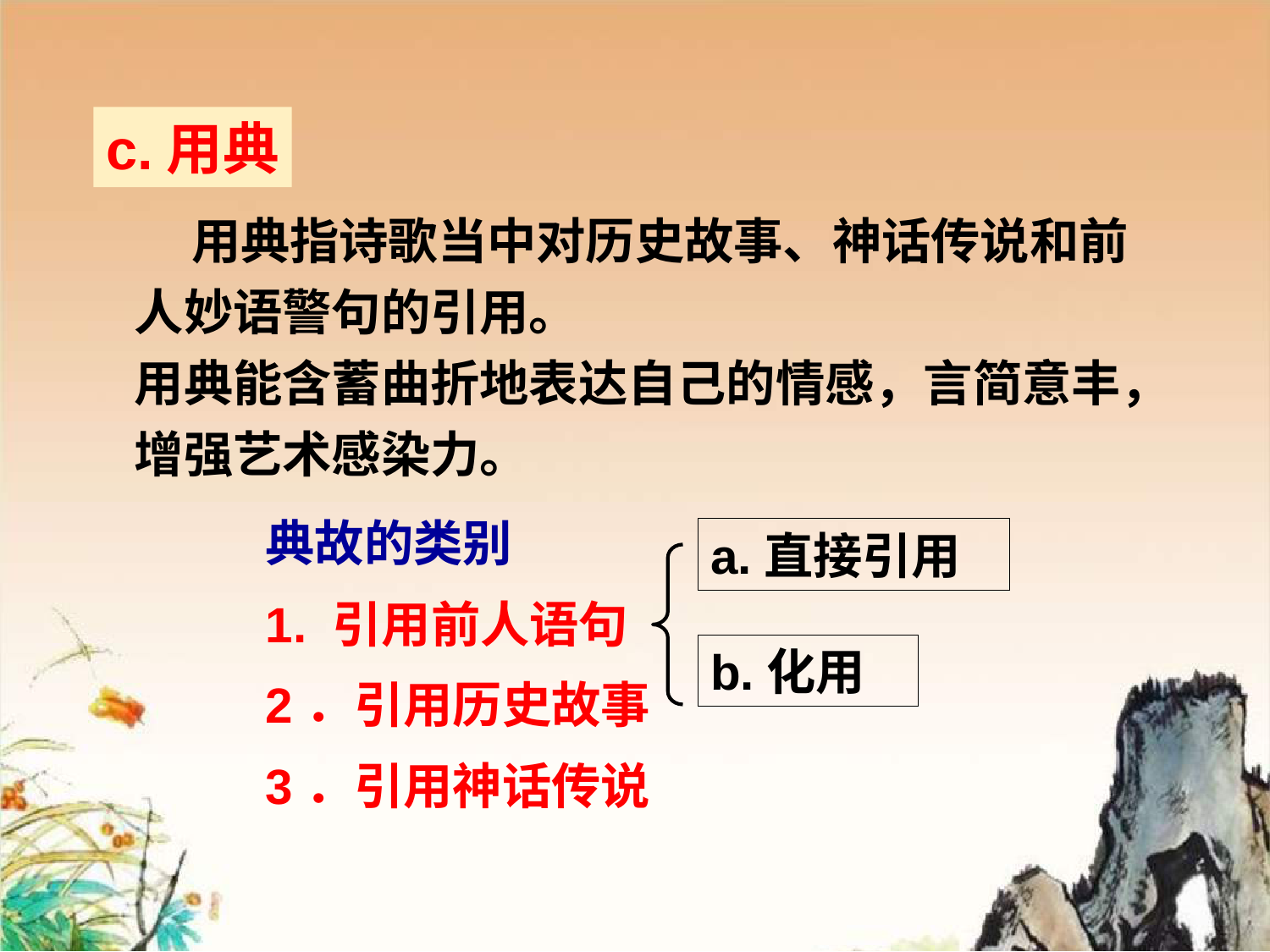

c.用典
    用典指诗歌当中对历史故事、神话传说和前人妙语警句的引用。
用典能含蓄曲折地表达自己的情感，言简意丰，增强艺术感染力。
典故的类别
1. 引用前人语句
2．引用历史故事
3．引用神话传说
a.直接引用

b.化用